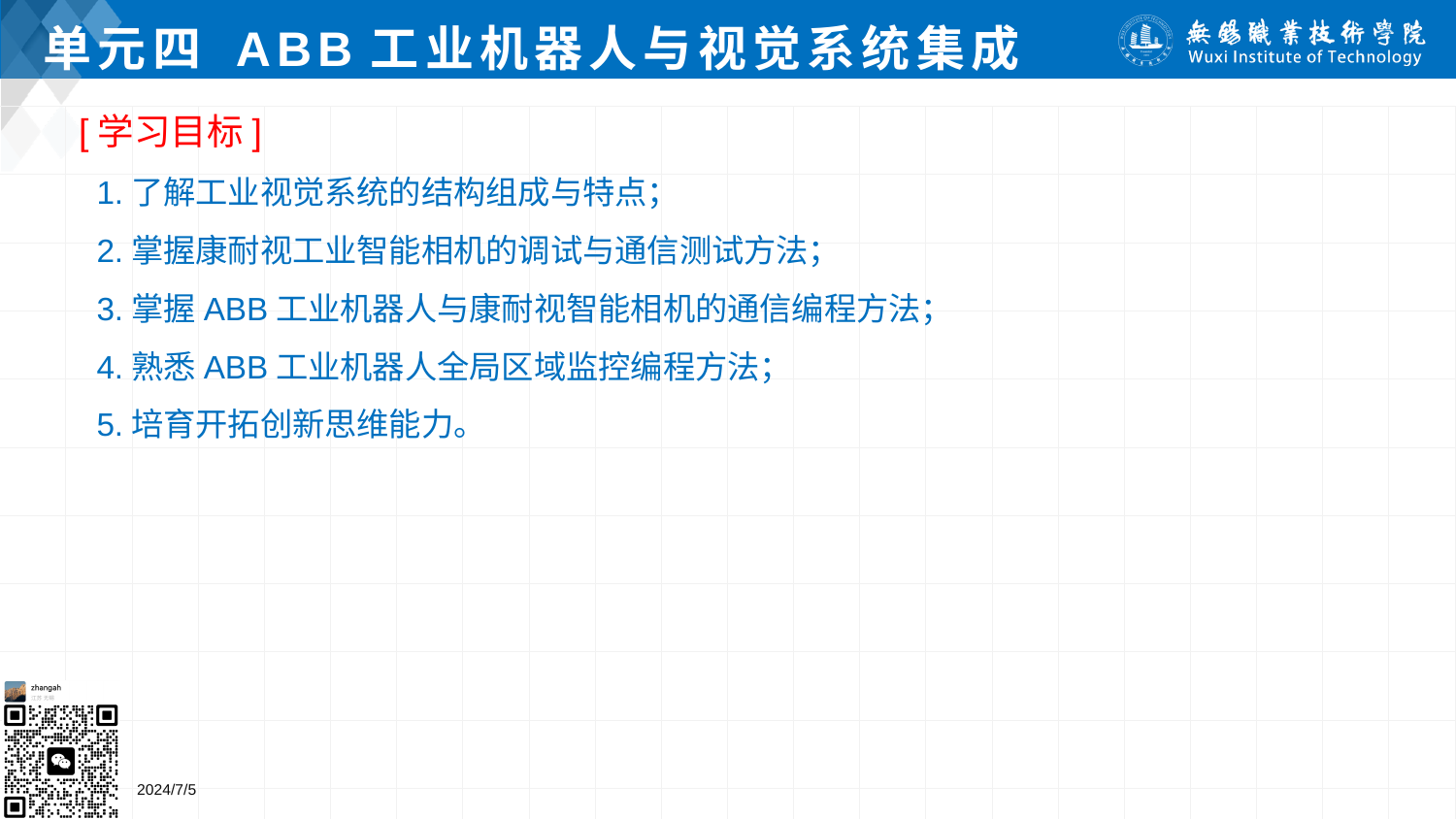

# 单元四 ABB工业机器人与视觉系统集成
[学习目标]
  1.了解工业视觉系统的结构组成与特点；
  2.掌握康耐视工业智能相机的调试与通信测试方法；
  3.掌握ABB工业机器人与康耐视智能相机的通信编程方法；
  4.熟悉ABB工业机器人全局区域监控编程方法；
  5.培育开拓创新思维能力。

2024/7/5